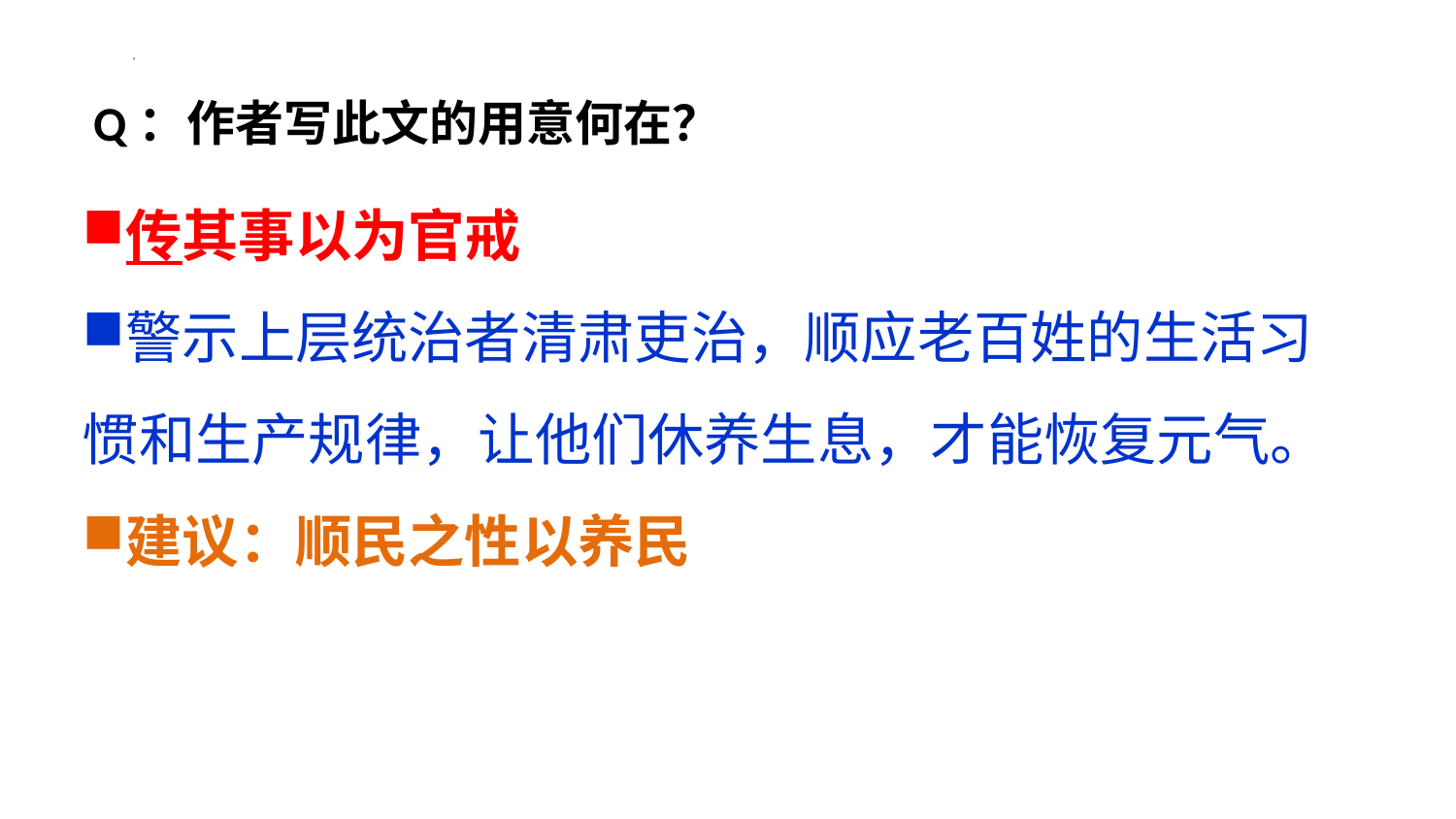

Q：作者写此文的用意何在？
传其事以为官戒
警示上层统治者清肃吏治，顺应老百姓的生活习惯和生产规律，让他们休养生息，才能恢复元气。
建议：顺民之性以养民